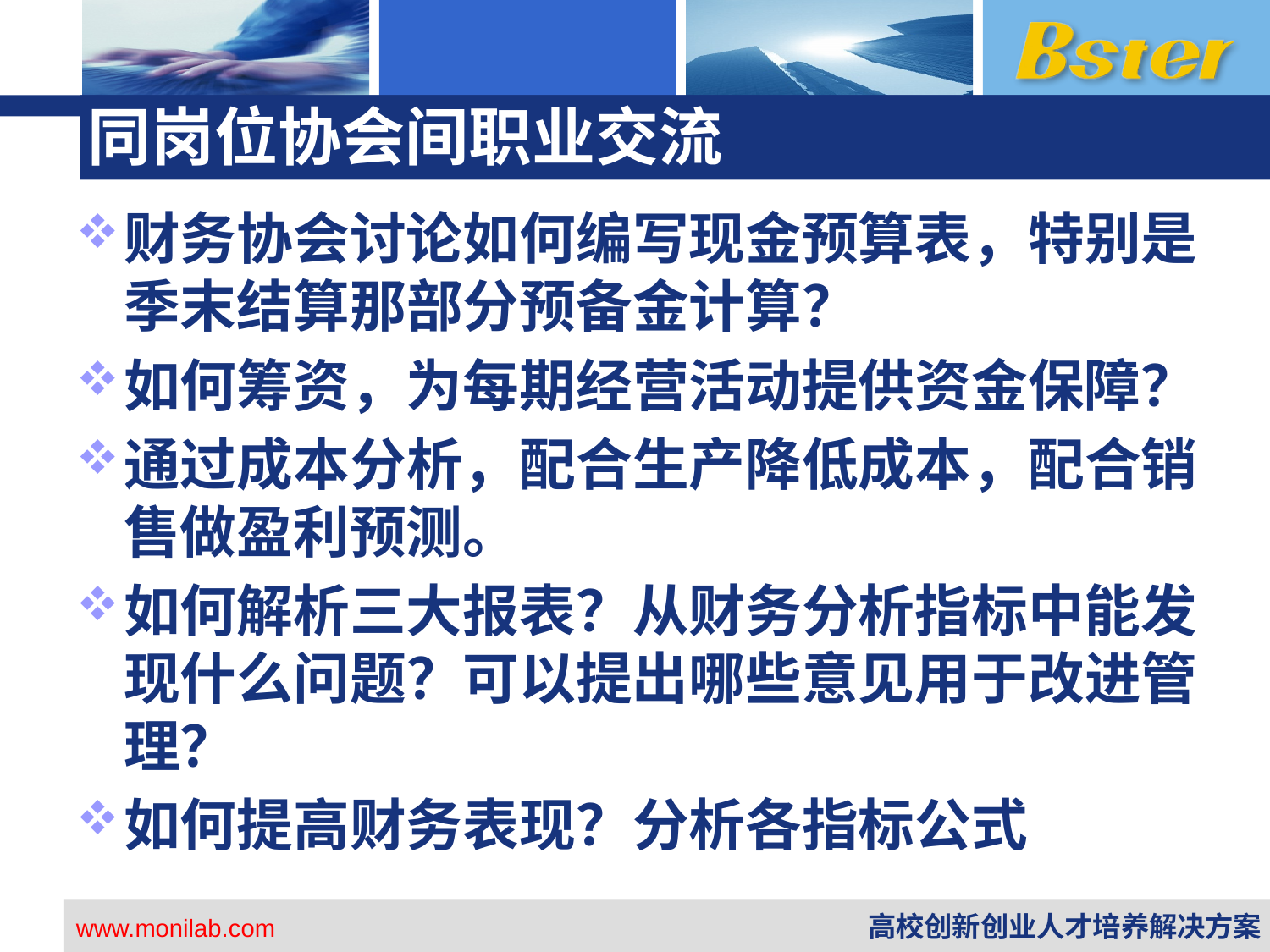

# 同岗位协会间职业交流
财务协会讨论如何编写现金预算表，特别是季末结算那部分预备金计算？
如何筹资，为每期经营活动提供资金保障？
通过成本分析，配合生产降低成本，配合销售做盈利预测。
如何解析三大报表？从财务分析指标中能发现什么问题？可以提出哪些意见用于改进管理？
如何提高财务表现？分析各指标公式